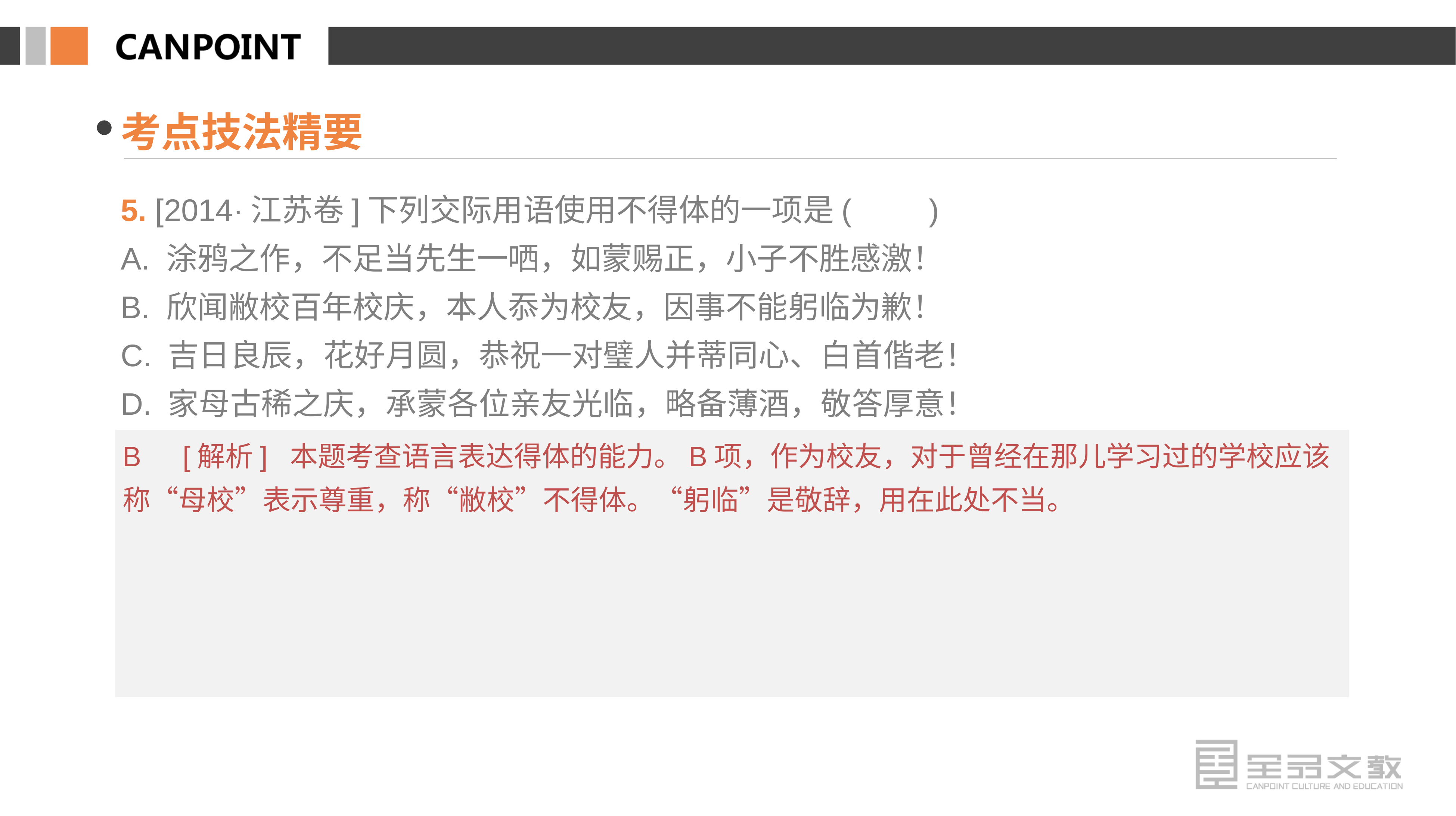

考点技法精要

5. [2014·江苏卷]下列交际用语使用不得体的一项是(　　)
A. 涂鸦之作，不足当先生一哂，如蒙赐正，小子不胜感激！
B. 欣闻敝校百年校庆，本人忝为校友，因事不能躬临为歉！
C. 吉日良辰，花好月圆，恭祝一对璧人并蒂同心、白首偕老！
D. 家母古稀之庆，承蒙各位亲友光临，略备薄酒，敬答厚意！

B　[解析]  本题考查语言表达得体的能力。B项，作为校友，对于曾经在那儿学习过的学校应该称“母校”表示尊重，称“敝校”不得体。“躬临”是敬辞，用在此处不当。